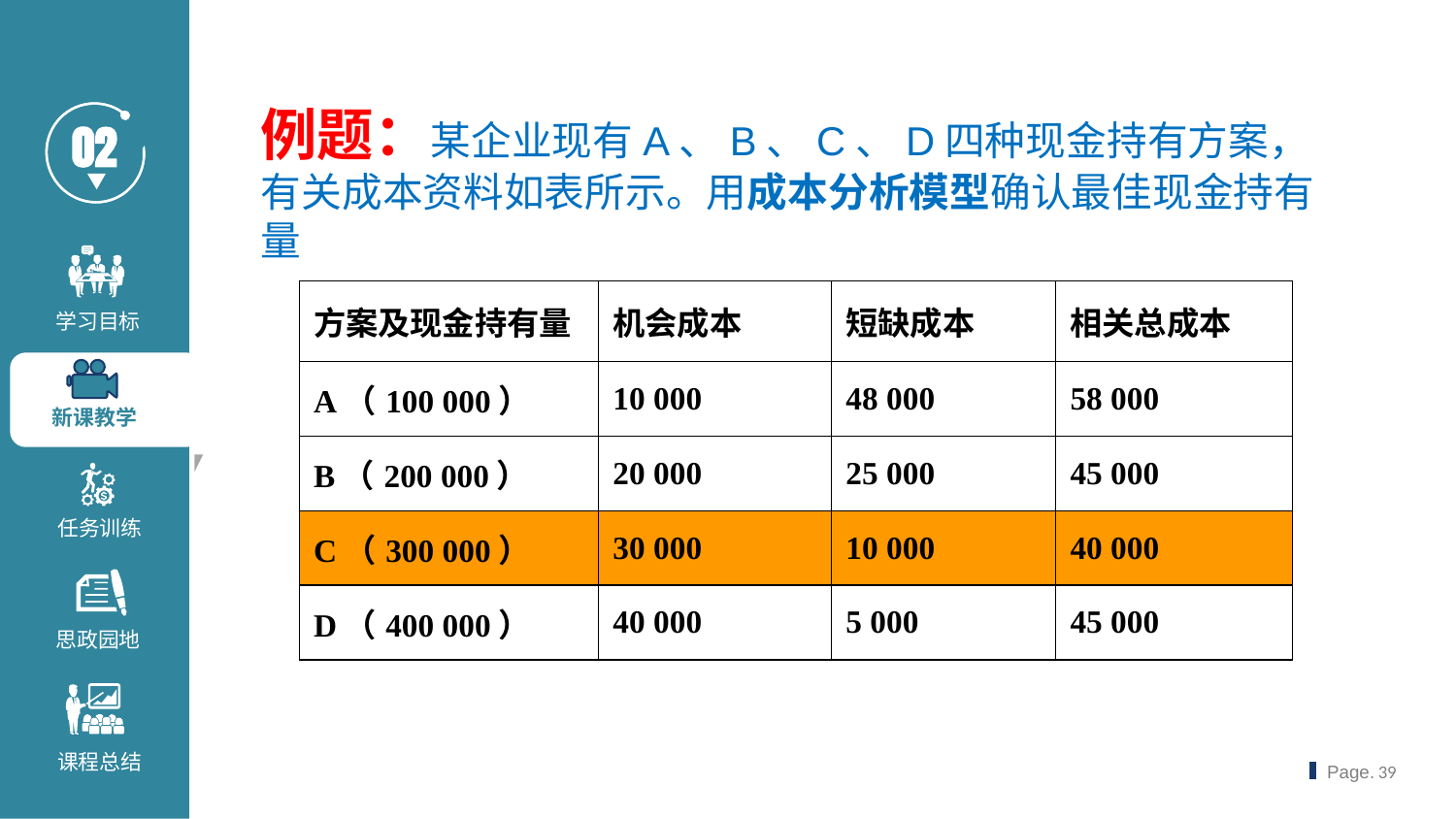

例题：某企业现有A、B、C、D四种现金持有方案，有关成本资料如表所示。用成本分析模型确认最佳现金持有量
| 方案及现金持有量 | 机会成本 | 短缺成本 | 相关总成本 |
| --- | --- | --- | --- |
| A（100 000） | 10 000 | 48 000 | 58 000 |
| B（200 000） | 20 000 | 25 000 | 45 000 |
| C（300 000） | 30 000 | 10 000 | 40 000 |
| D（400 000） | 40 000 | 5 000 | 45 000 |